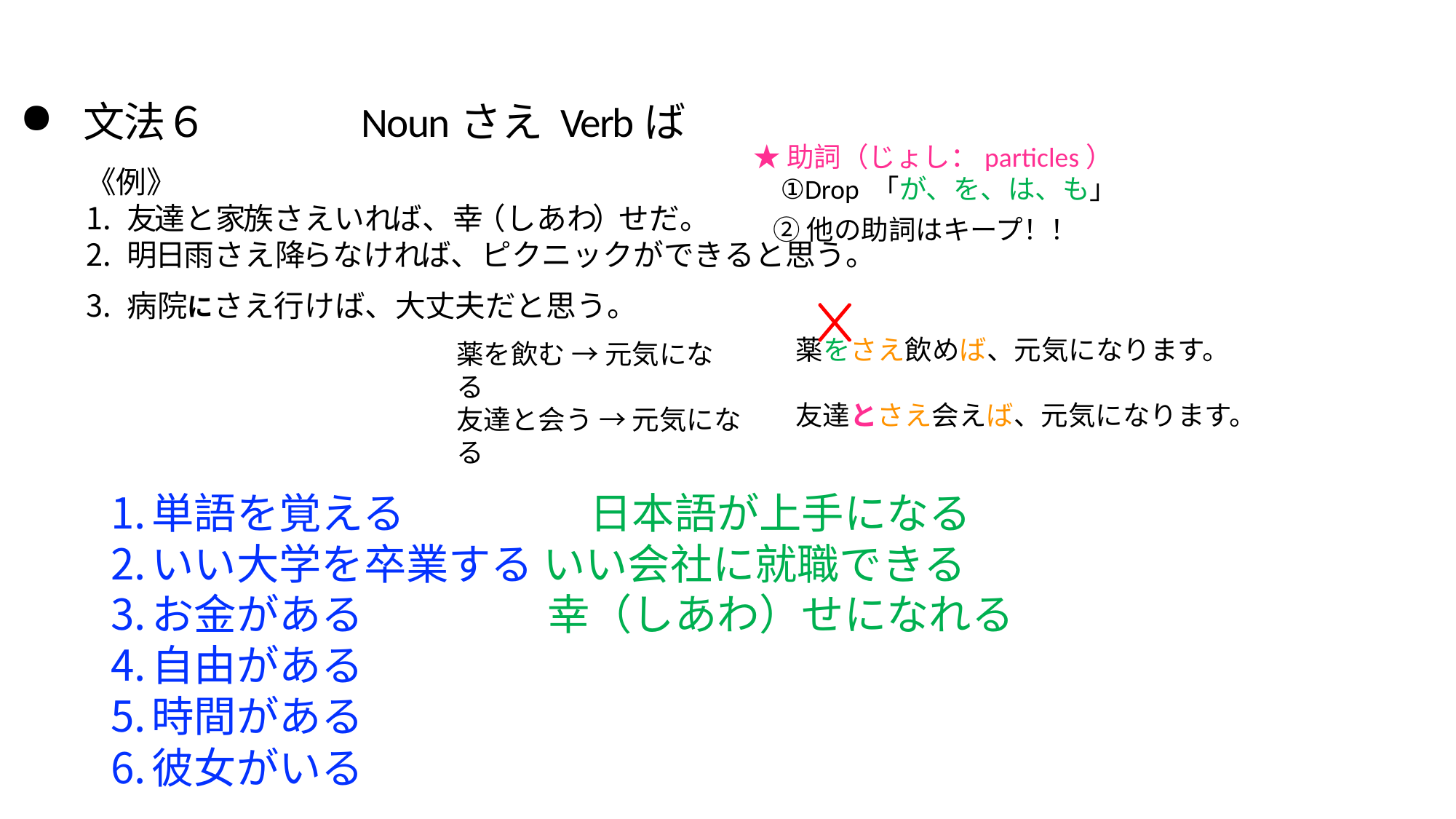

⽂法６	NounさえVerbば
《例》
友達と家族さえいれば、幸（しあわ）せだ。
明日雨さえ降らなければ、ピクニックができると思う。
病院にさえ行けば、大丈夫だと思う。
★助詞（じょし：particles）
①Drop 「が、を、は、も」
②他の助詞はキープ！！

薬をさえ飲めば、元気になります。
薬を飲む → 元気になる
友達とさえ会えば、元気になります。
友達と会う → 元気になる
単語を覚える	⽇本語が上⼿になる
いい⼤学を卒業する いい会社に就職できる
お⾦がある
⾃由がある
時間がある
彼⼥がいる
幸（しあわ）せになれる